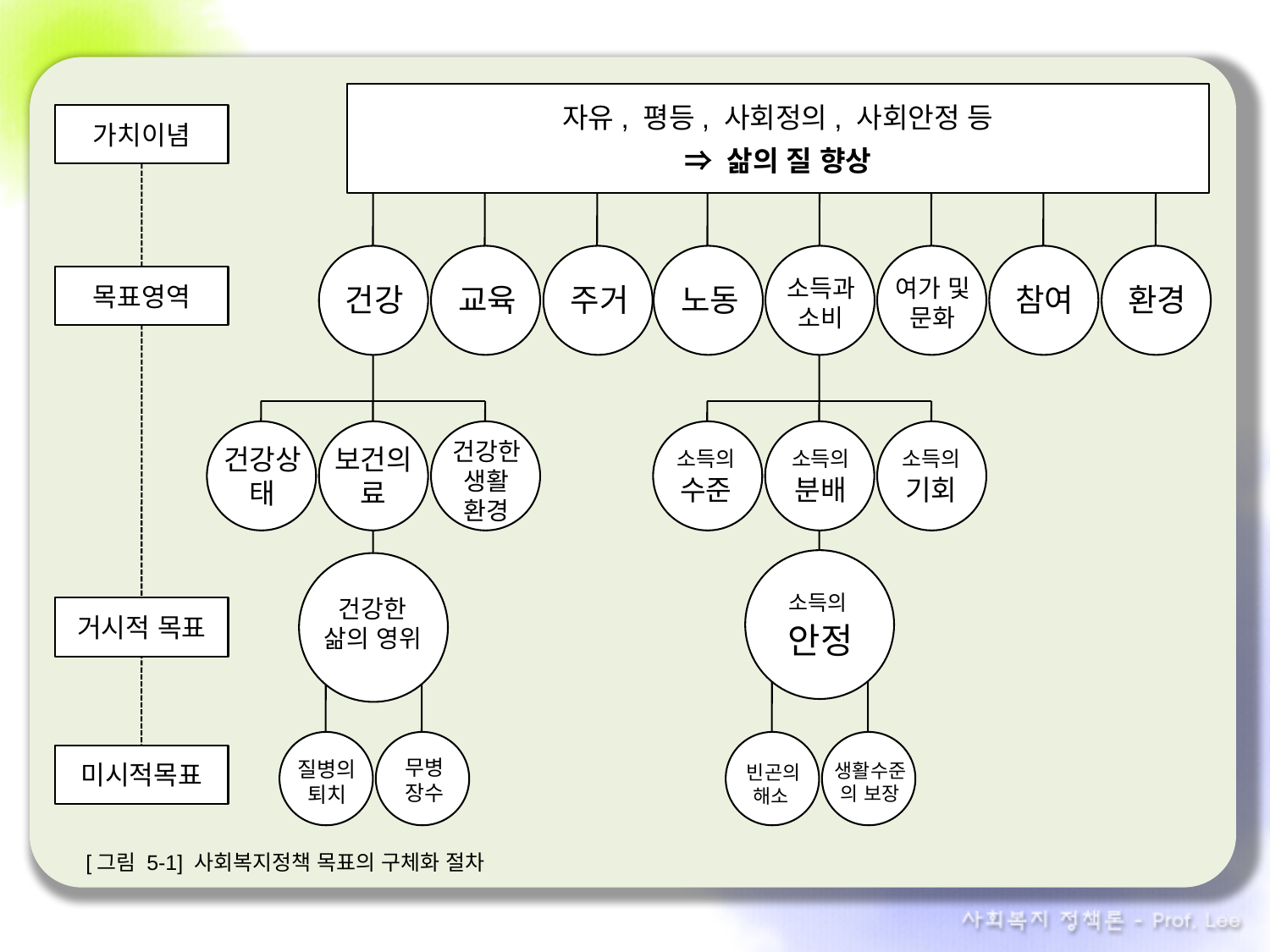

자유, 평등, 사회정의, 사회안정 등
⇒ 삶의 질 향상
가치이념

소득과 소비
여가 및 문화
목표영역
건강
교육
주거
노동
참여
환경

건강한 생활 환경
소득의 수준
소득의 분배
소득의 기회
건강상태
보건의료

소득의
안정
건강한
삶의 영위
거시적 목표

미시적목표
무병 장수
질병의 퇴치
생활수준의 보장
빈곤의 해소
[그림 5-1] 사회복지정책 목표의 구체화 절차